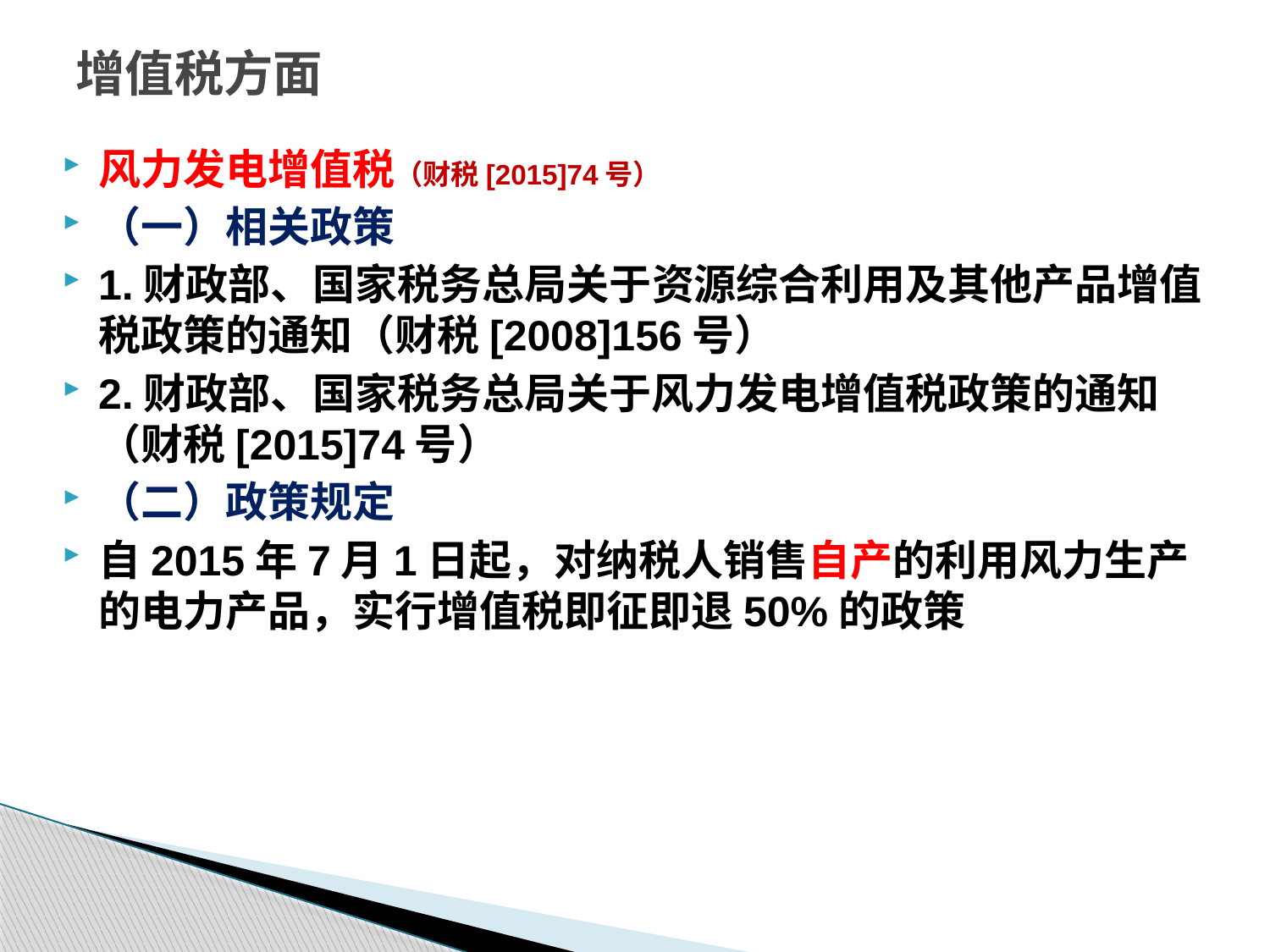

# 增值税方面
风力发电增值税（财税[2015]74号）
（一）相关政策
1.财政部、国家税务总局关于资源综合利用及其他产品增值税政策的通知（财税[2008]156号）
2.财政部、国家税务总局关于风力发电增值税政策的通知（财税[2015]74号）
（二）政策规定
自2015年7月1日起，对纳税人销售自产的利用风力生产的电力产品，实行增值税即征即退50%的政策